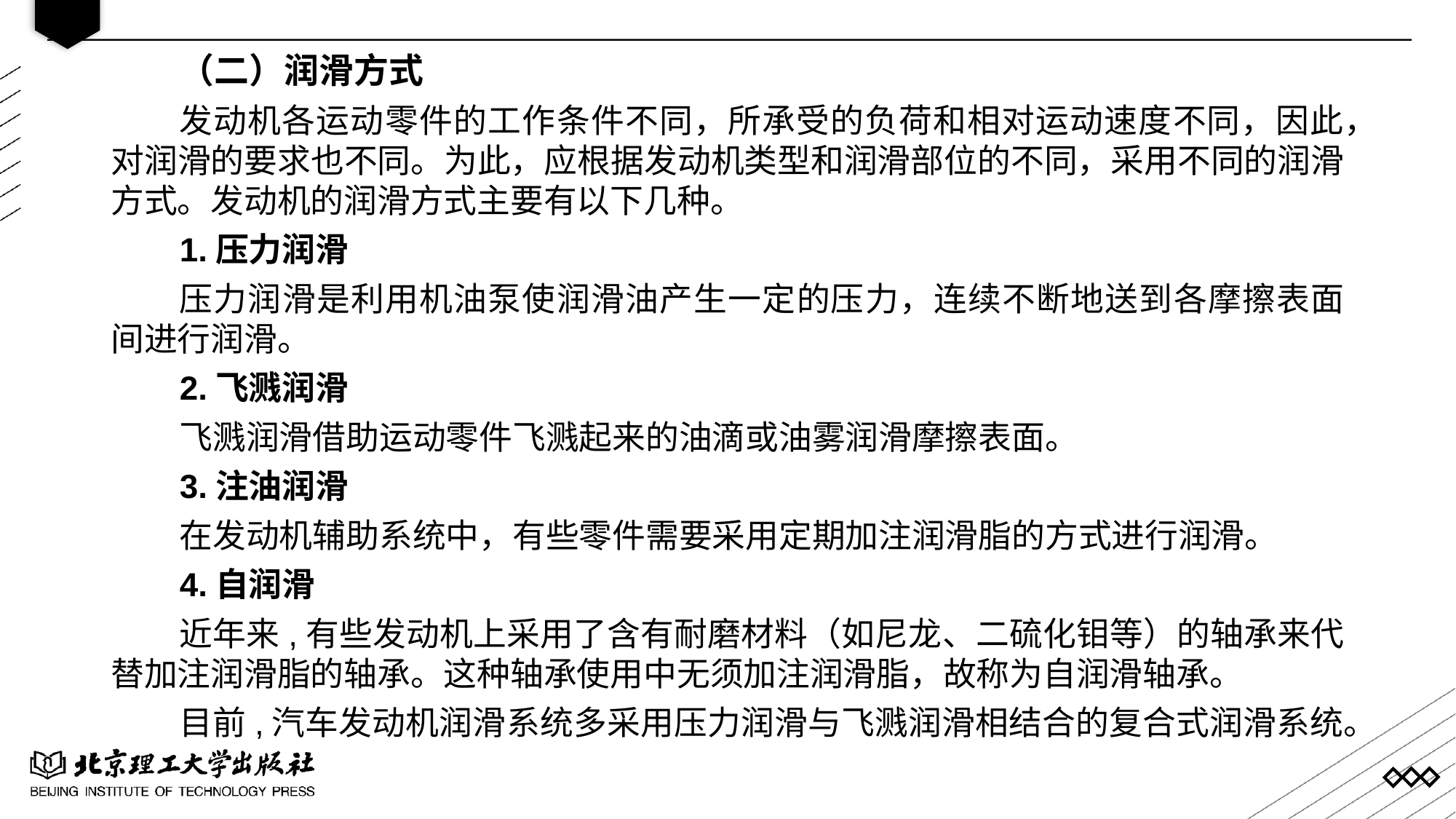

（二）润滑方式
发动机各运动零件的工作条件不同，所承受的负荷和相对运动速度不同，因此，对润滑的要求也不同。为此，应根据发动机类型和润滑部位的不同，采用不同的润滑方式。发动机的润滑方式主要有以下几种。
1.压力润滑
压力润滑是利用机油泵使润滑油产生一定的压力，连续不断地送到各摩擦表面间进行润滑。
2.飞溅润滑
飞溅润滑借助运动零件飞溅起来的油滴或油雾润滑摩擦表面。
3.注油润滑
在发动机辅助系统中，有些零件需要采用定期加注润滑脂的方式进行润滑。
4.自润滑
近年来,有些发动机上采用了含有耐磨材料（如尼龙、二硫化钼等）的轴承来代替加注润滑脂的轴承。这种轴承使用中无须加注润滑脂，故称为自润滑轴承。
目前,汽车发动机润滑系统多采用压力润滑与飞溅润滑相结合的复合式润滑系统。